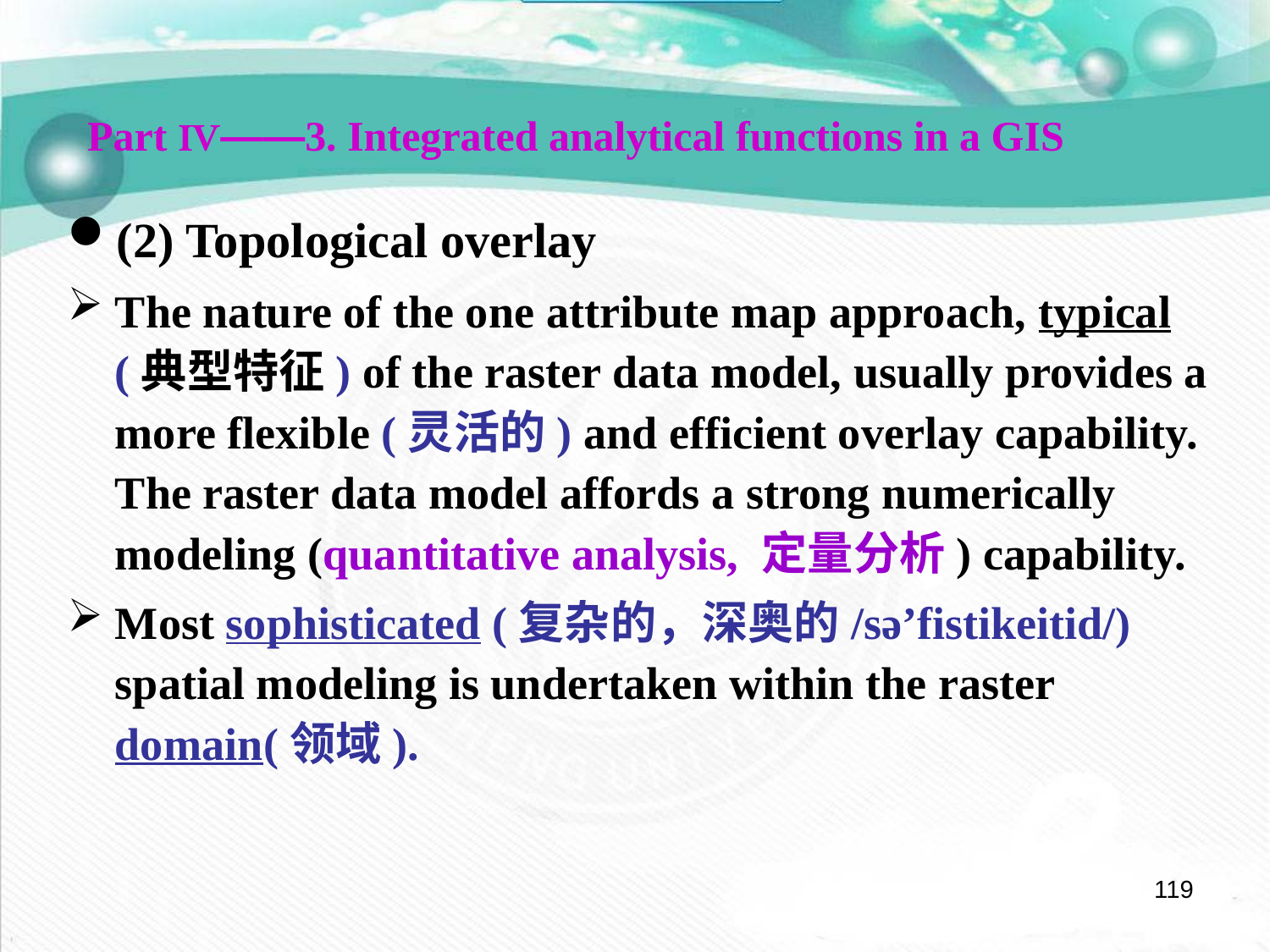

Part Ⅳ——3. Integrated analytical functions in a GIS
(2) Topological overlay
The nature of the one attribute map approach, typical (典型特征) of the raster data model, usually provides a more flexible (灵活的) and efficient overlay capability. The raster data model affords a strong numerically modeling (quantitative analysis, 定量分析) capability.
Most sophisticated (复杂的，深奥的/sə’fistikeitid/) spatial modeling is undertaken within the raster domain(领域).
119